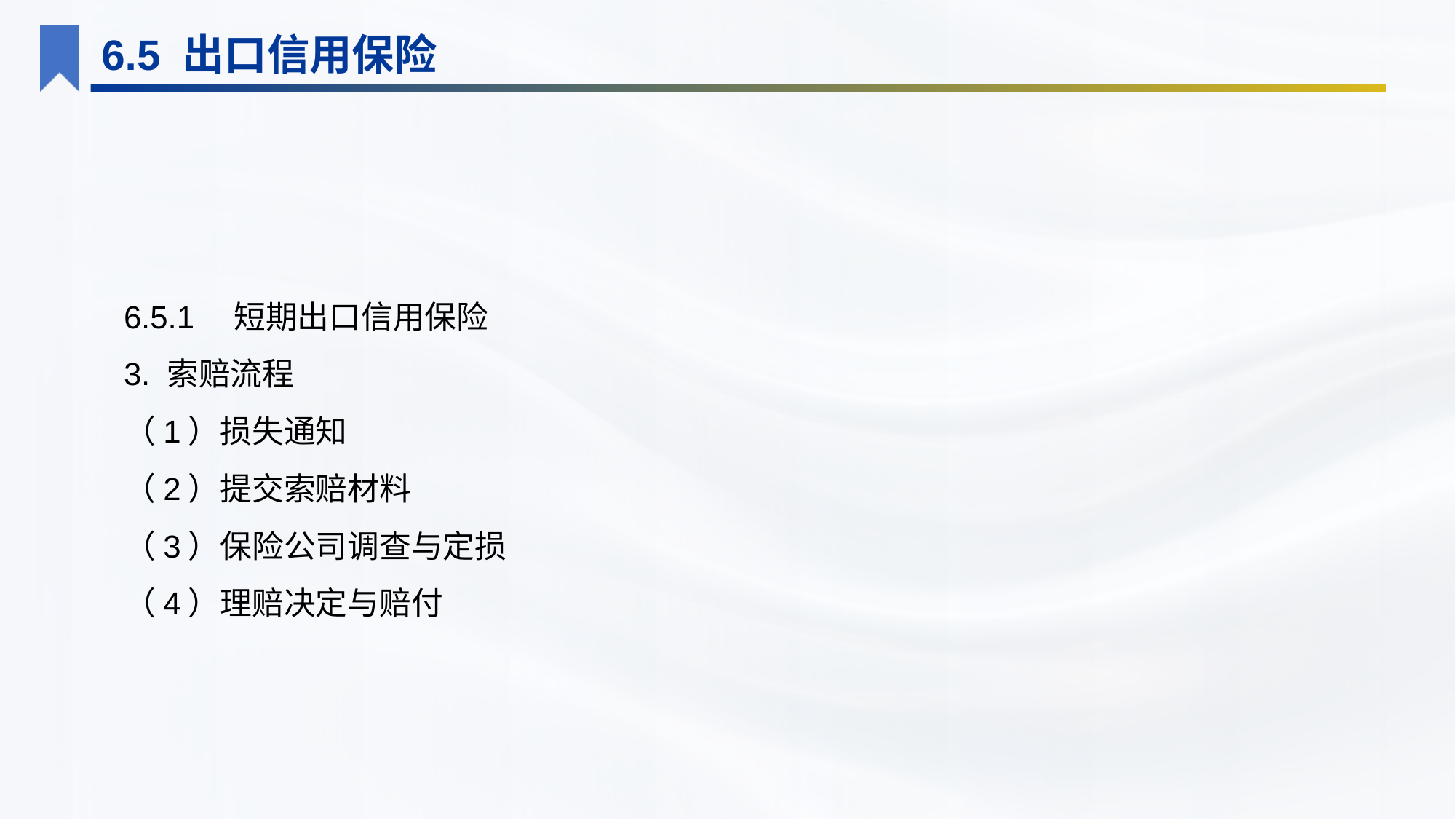

6.5 出口信用保险
6.5.1　短期出口信用保险
3. 索赔流程
（1）损失通知
（2）提交索赔材料
（3）保险公司调查与定损
（4）理赔决定与赔付